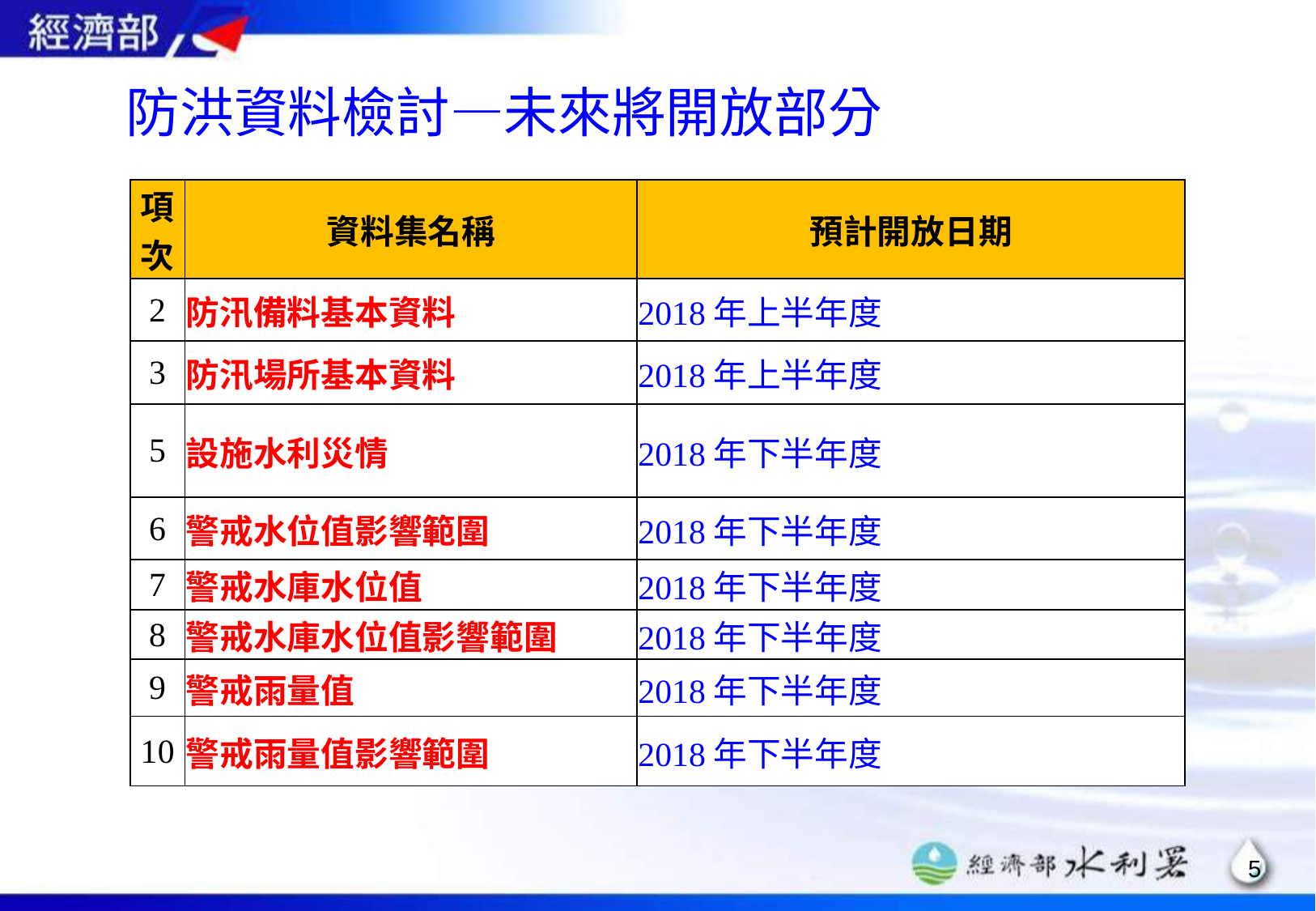

# 防洪資料檢討—未來將開放部分
| 項次 | 資料集名稱 | 預計開放日期 |
| --- | --- | --- |
| 2 | 防汛備料基本資料 | 2018年上半年度 |
| 3 | 防汛場所基本資料 | 2018年上半年度 |
| 5 | 設施水利災情 | 2018年下半年度 |
| 6 | 警戒水位值影響範圍 | 2018年下半年度 |
| 7 | 警戒水庫水位值 | 2018年下半年度 |
| 8 | 警戒水庫水位值影響範圍 | 2018年下半年度 |
| 9 | 警戒雨量值 | 2018年下半年度 |
| 10 | 警戒雨量值影響範圍 | 2018年下半年度 |
5